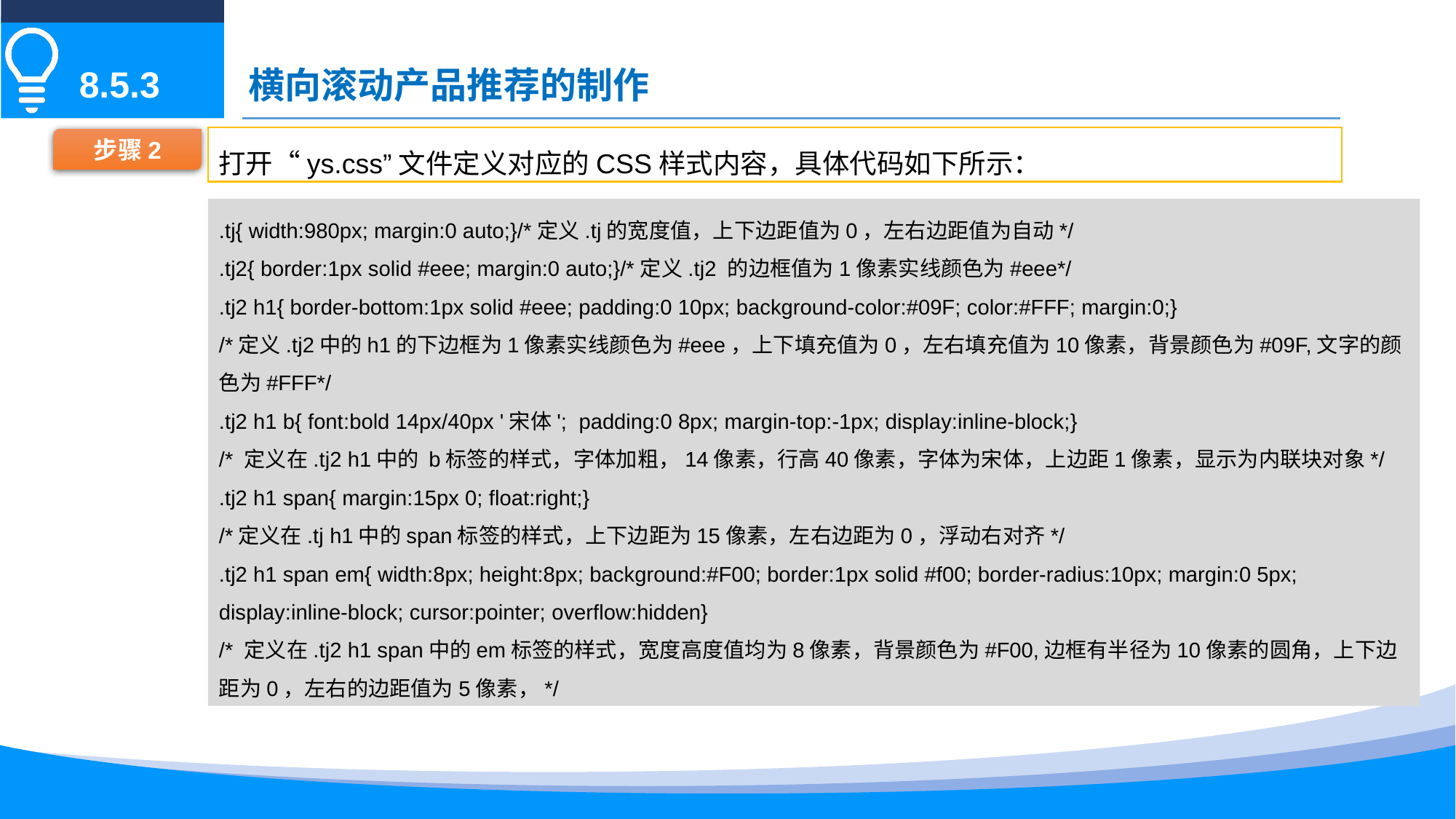

横向滚动产品推荐的制作
8.5.3
打开“ys.css”文件定义对应的CSS样式内容，具体代码如下所示：
步骤2
.tj{ width:980px; margin:0 auto;}/*定义.tj的宽度值，上下边距值为0，左右边距值为自动*/
.tj2{ border:1px solid #eee; margin:0 auto;}/*定义.tj2 的边框值为1像素实线颜色为#eee*/
.tj2 h1{ border-bottom:1px solid #eee; padding:0 10px; background-color:#09F; color:#FFF; margin:0;}
/*定义.tj2中的h1的下边框为1像素实线颜色为#eee，上下填充值为0，左右填充值为10像素，背景颜色为#09F,文字的颜色为#FFF*/
.tj2 h1 b{ font:bold 14px/40px '宋体';  padding:0 8px; margin-top:-1px; display:inline-block;}
/* 定义在.tj2 h1中的 b标签的样式，字体加粗，14像素，行高40像素，字体为宋体，上边距1像素，显示为内联块对象*/
.tj2 h1 span{ margin:15px 0; float:right;}
/*定义在.tj h1中的span标签的样式，上下边距为15像素，左右边距为0，浮动右对齐*/
.tj2 h1 span em{ width:8px; height:8px; background:#F00; border:1px solid #f00; border-radius:10px; margin:0 5px; display:inline-block; cursor:pointer; overflow:hidden}
/* 定义在.tj2 h1 span中的em标签的样式，宽度高度值均为8像素，背景颜色为#F00,边框有半径为10像素的圆角，上下边距为0，左右的边距值为5像素，*/